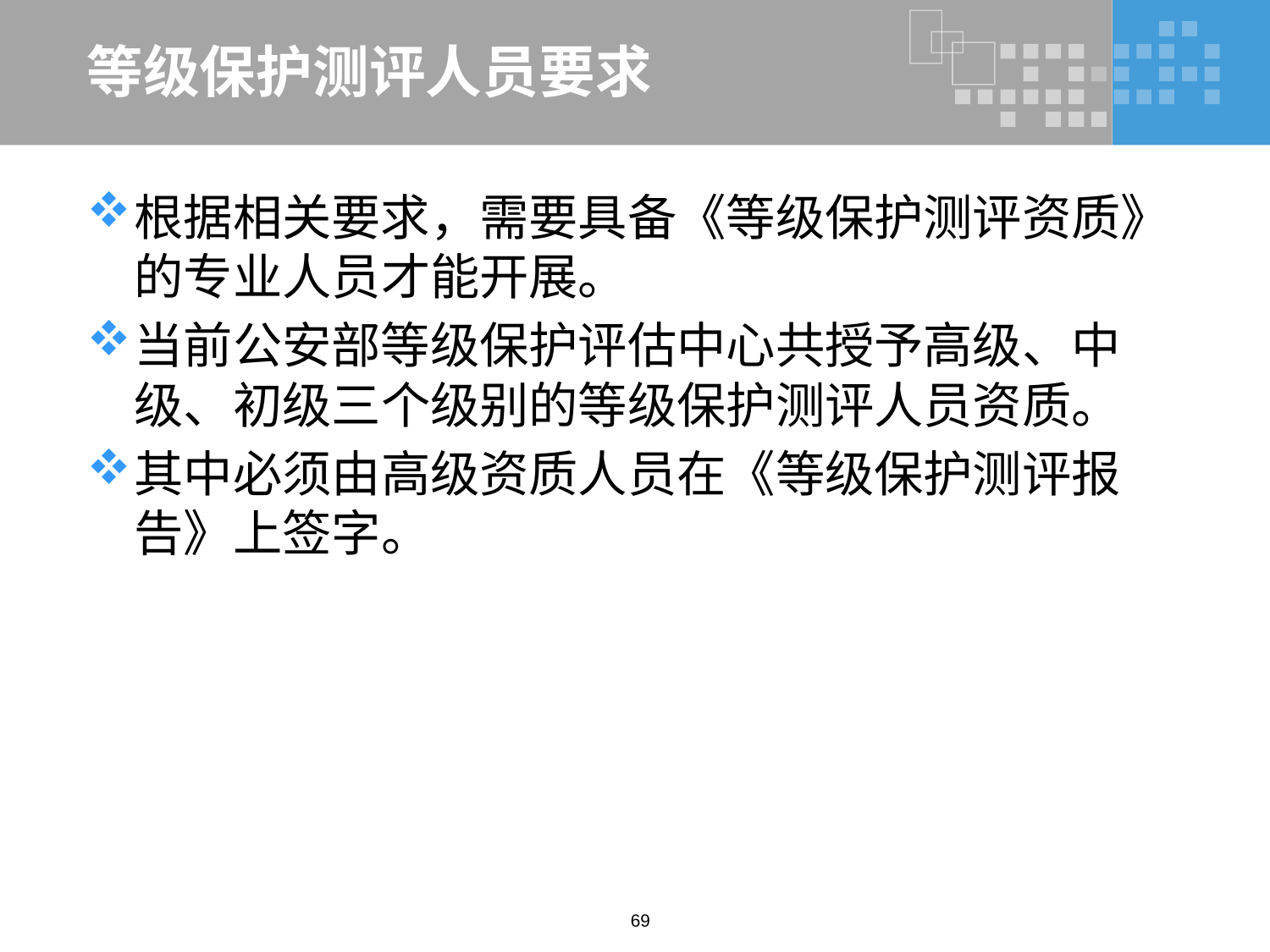

# 等级保护测评人员要求
根据相关要求，需要具备《等级保护测评资质》的专业人员才能开展。
当前公安部等级保护评估中心共授予高级、中级、初级三个级别的等级保护测评人员资质。
其中必须由高级资质人员在《等级保护测评报告》上签字。
69